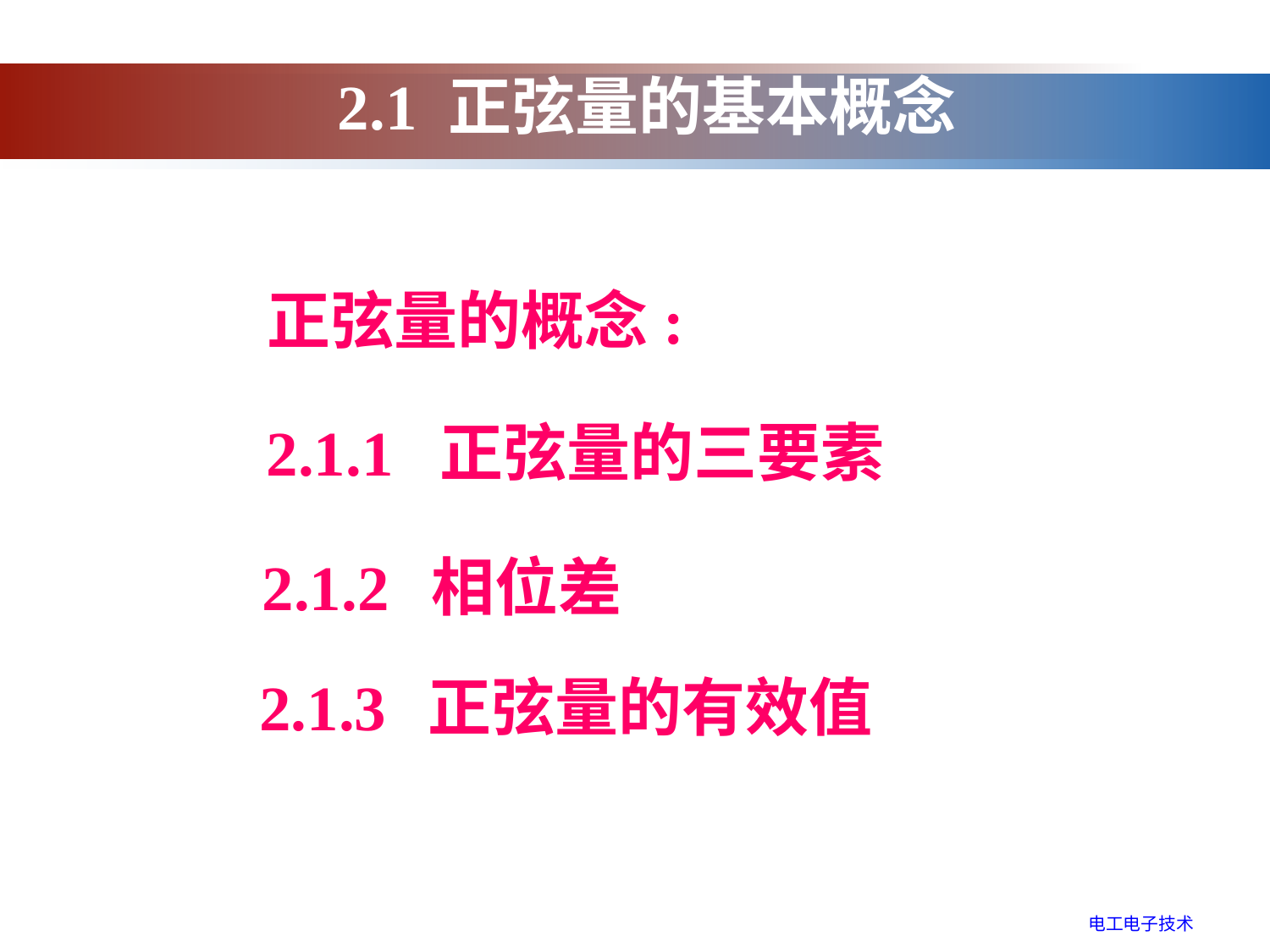

# 2.1 正弦量的基本概念

            正弦量的概念:
2.1.1  正弦量的三要素
2.1.2  相位差
2.1.3  正弦量的有效值
电工电子技术